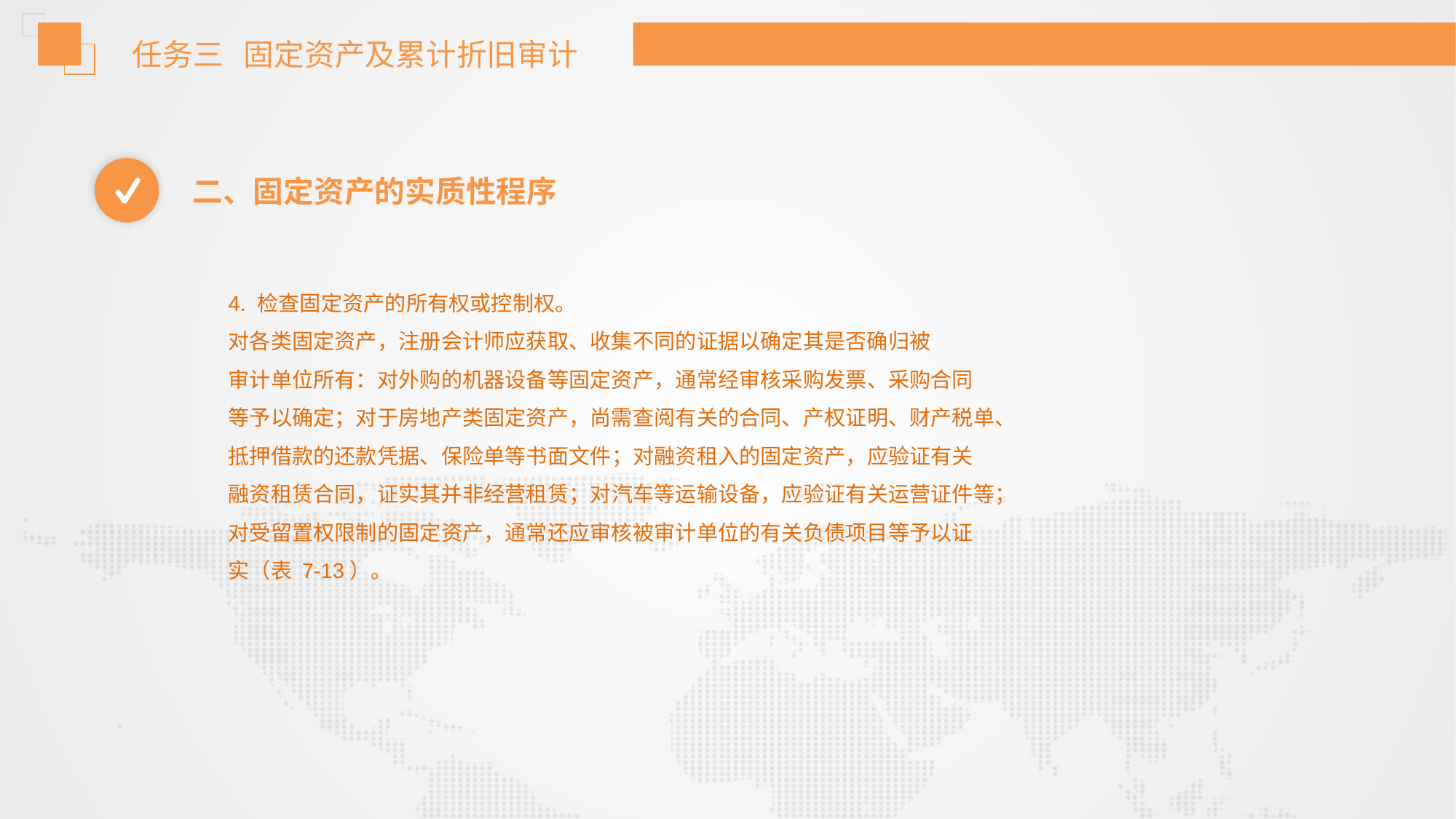

任务三   固定资产及累计折旧审计

二、固定资产的实质性程序

4. 检查固定资产的所有权或控制权。
对各类固定资产，注册会计师应获取、收集不同的证据以确定其是否确归被
审计单位所有：对外购的机器设备等固定资产，通常经审核采购发票、采购合同
等予以确定；对于房地产类固定资产，尚需查阅有关的合同、产权证明、财产税单、
抵押借款的还款凭据、保险单等书面文件；对融资租入的固定资产，应验证有关
融资租赁合同，证实其并非经营租赁；对汽车等运输设备，应验证有关运营证件等；
对受留置权限制的固定资产，通常还应审核被审计单位的有关负债项目等予以证
实（表 7-13）。